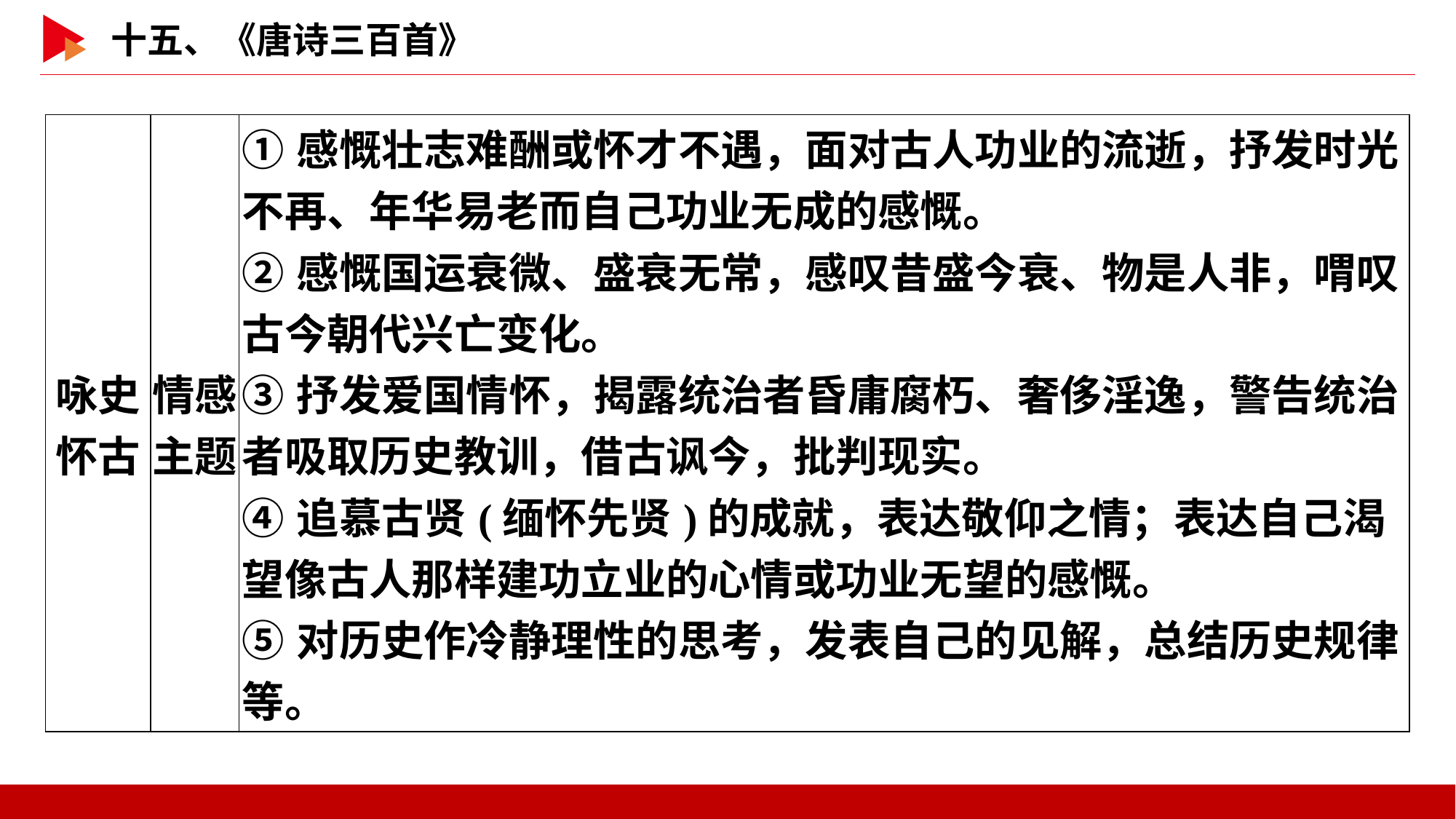

| 咏史 怀古 | 情感 主题 | ①感慨壮志难酬或怀才不遇，面对古人功业的流逝，抒发时光不再、年华易老而自己功业无成的感慨。 ②感慨国运衰微、盛衰无常，感叹昔盛今衰、物是人非，喟叹古今朝代兴亡变化。 ③抒发爱国情怀，揭露统治者昏庸腐朽、奢侈淫逸，警告统治者吸取历史教训，借古讽今，批判现实。 ④追慕古贤(缅怀先贤)的成就，表达敬仰之情；表达自己渴望像古人那样建功立业的心情或功业无望的感慨。 ⑤对历史作冷静理性的思考，发表自己的见解，总结历史规律等。 |
| --- | --- | --- |